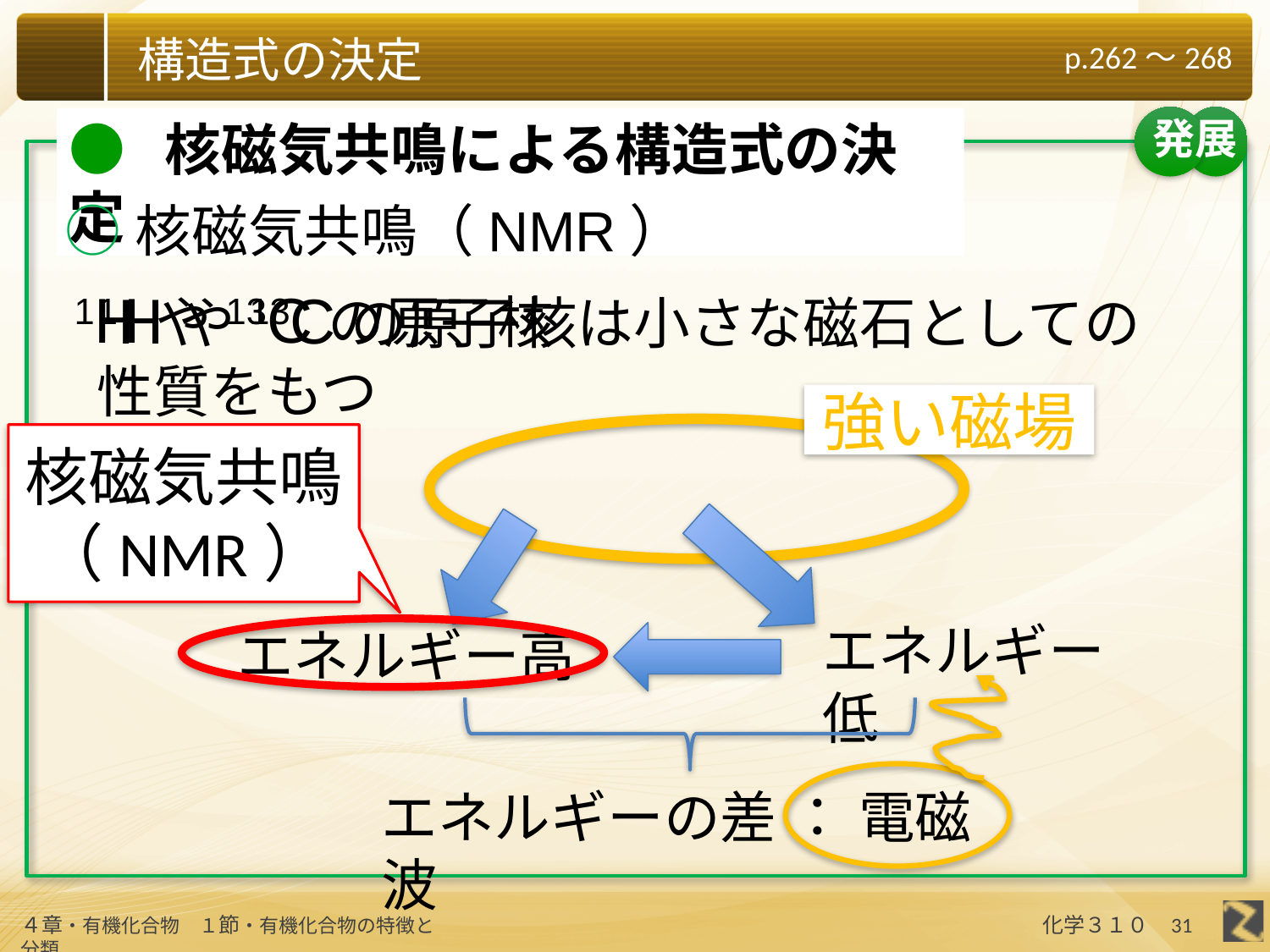

発展

●  核磁気共鳴による構造式の決定

○核磁気共鳴（NMR）
1Hや13Cの原子核
1Hや13Cの原子核は小さな磁石としての性質をもつ
強い磁場

核磁気共鳴（NMR）

エネルギー低
エネルギー高

エネルギーの差 ： 電磁波
31